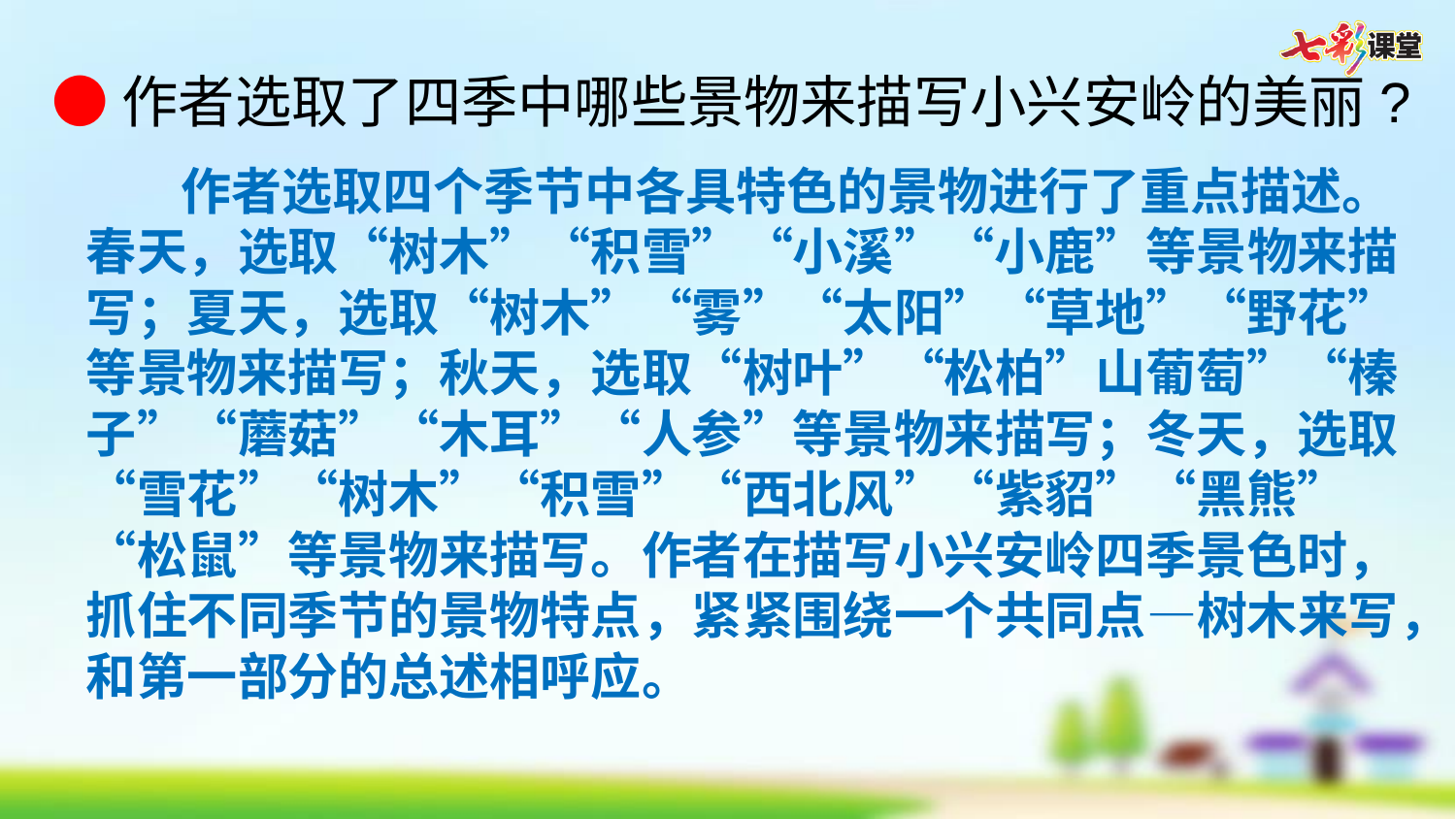

●作者选取了四季中哪些景物来描写小兴安岭的美丽?
 作者选取四个季节中各具特色的景物进行了重点描述。春天，选取“树木”“积雪”“小溪”“小鹿”等景物来描写；夏天，选取“树木”“雾”“太阳”“草地”“野花”等景物来描写；秋天，选取“树叶”“松柏”山葡萄”“榛子”“蘑菇”“木耳”“人参”等景物来描写；冬天，选取“雪花”“树木”“积雪”“西北风”“紫貂”“黑熊”“松鼠”等景物来描写。作者在描写小兴安岭四季景色时，抓住不同季节的景物特点，紧紧围绕一个共同点—树木来写，和第一部分的总述相呼应。